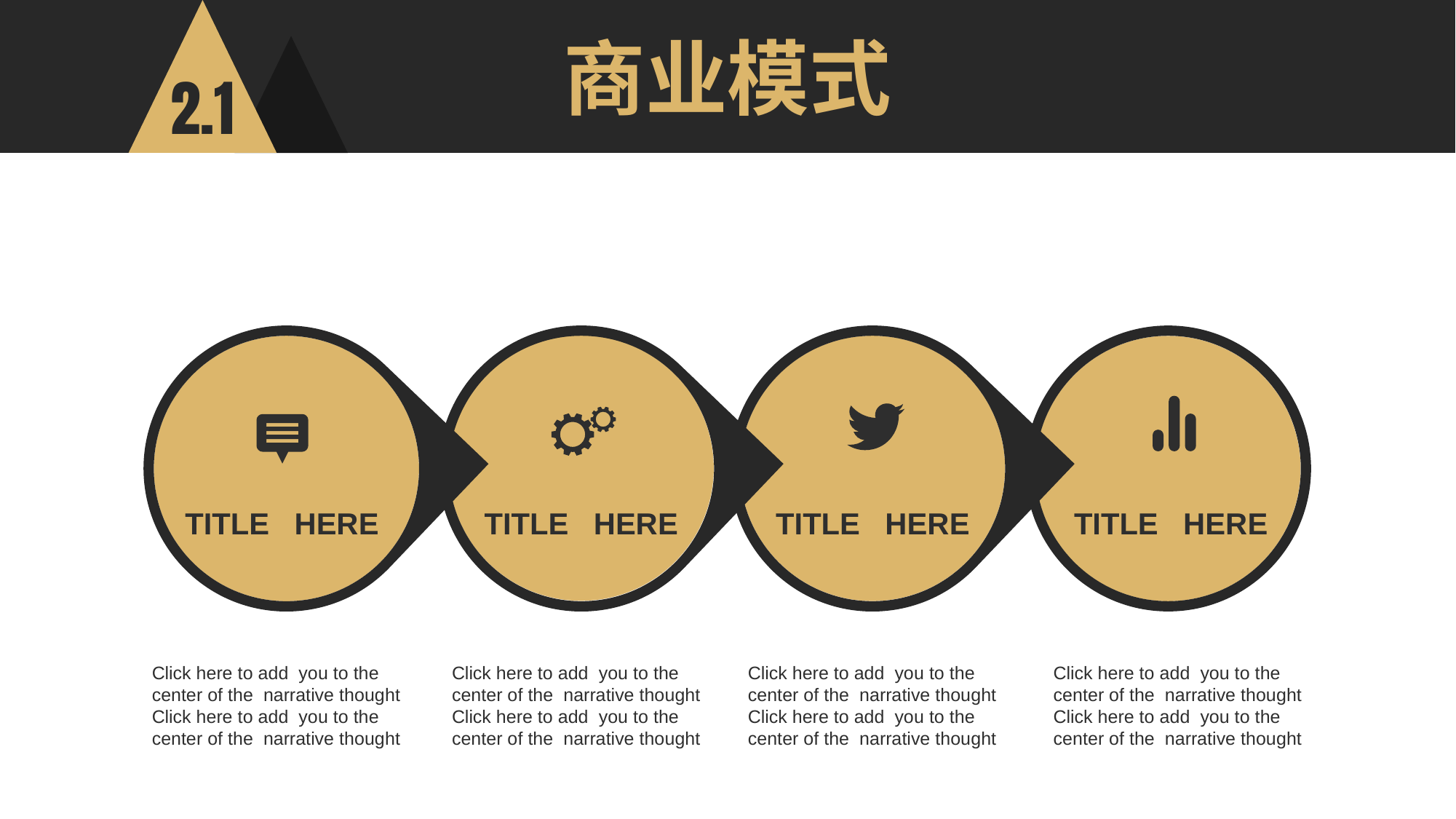

商业模式

2.1

TITLE   HERE
TITLE   HERE
TITLE   HERE
TITLE   HERE
Click here to add  you to the
center of the  narrative thought
Click here to add  you to the
center of the  narrative thought
Click here to add  you to the
center of the  narrative thought
Click here to add  you to the
center of the  narrative thought
Click here to add  you to the
center of the  narrative thought
Click here to add  you to the
center of the  narrative thought
Click here to add  you to the
center of the  narrative thought
Click here to add  you to the
center of the  narrative thought